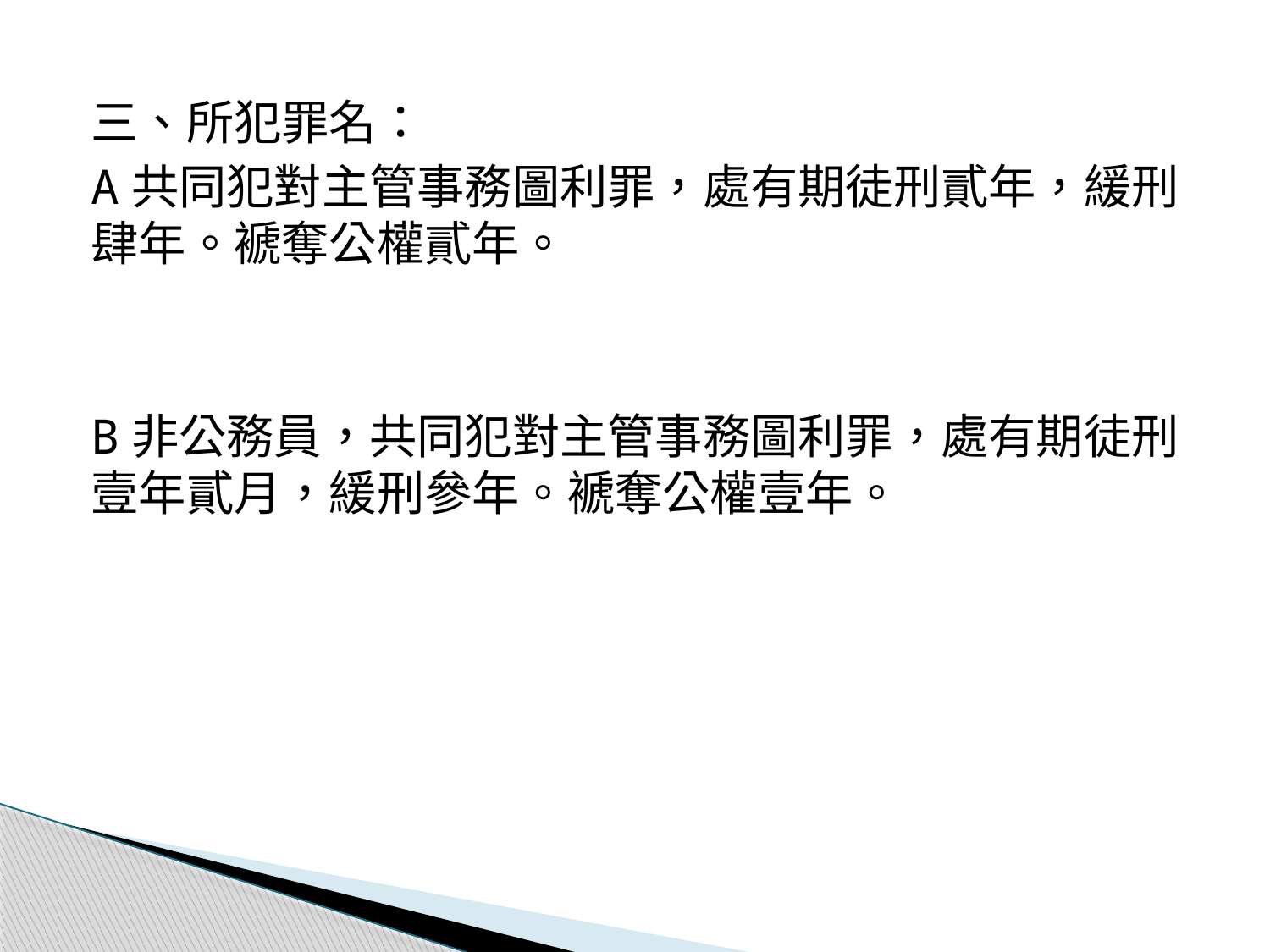

三、所犯罪名：
A共同犯對主管事務圖利罪，處有期徒刑貳年，緩刑肆年。褫奪公權貳年。

B非公務員，共同犯對主管事務圖利罪，處有期徒刑壹年貳月，緩刑參年。褫奪公權壹年。